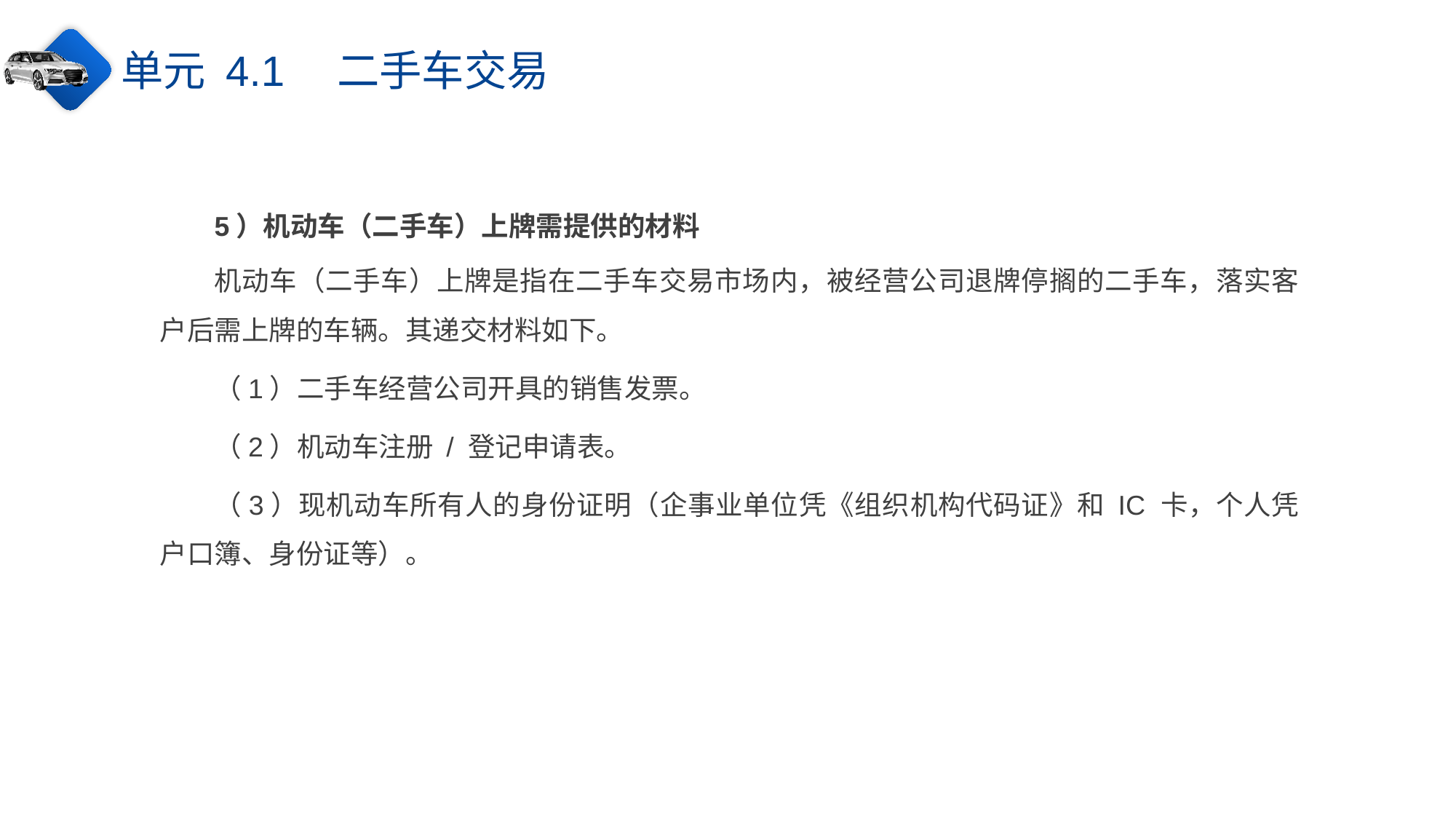

单元 4.1　二手车交易
5）机动车（二手车）上牌需提供的材料
机动车（二手车）上牌是指在二手车交易市场内，被经营公司退牌停搁的二手车，落实客户后需上牌的车辆。其递交材料如下。
（1）二手车经营公司开具的销售发票。
（2）机动车注册 / 登记申请表。
（3）现机动车所有人的身份证明（企事业单位凭《组织机构代码证》和 IC 卡，个人凭户口簿、身份证等）。